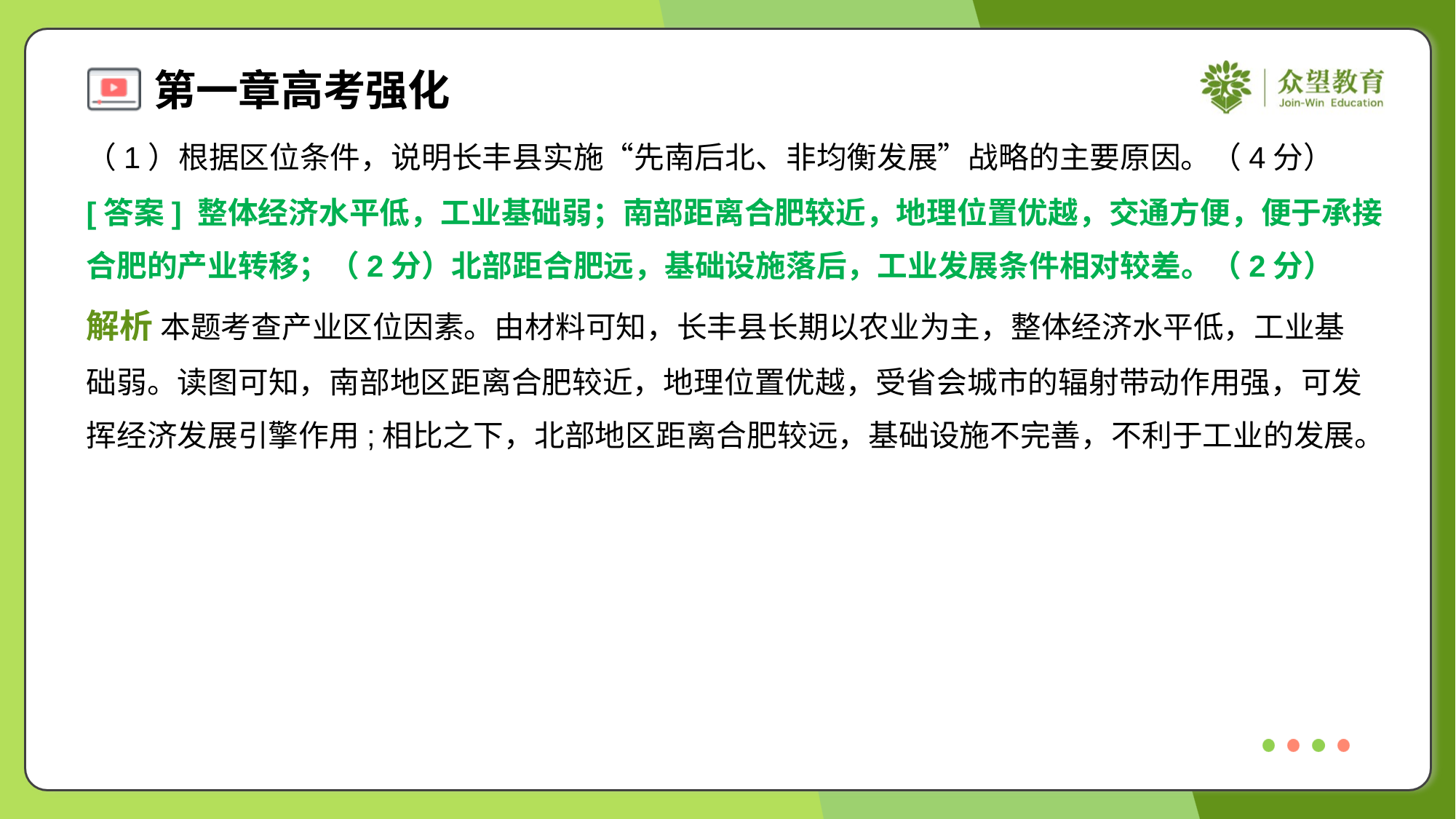

（1）根据区位条件，说明长丰县实施“先南后北、非均衡发展”战略的主要原因。（4分）
[答案] 整体经济水平低，工业基础弱；南部距离合肥较近，地理位置优越，交通方便，便于承接
合肥的产业转移；（2分）北部距合肥远，基础设施落后，工业发展条件相对较差。（2分）
解析 本题考查产业区位因素。由材料可知，长丰县长期以农业为主，整体经济水平低，工业基
础弱。读图可知，南部地区距离合肥较近，地理位置优越，受省会城市的辐射带动作用强，可发
挥经济发展引擎作用;相比之下，北部地区距离合肥较远，基础设施不完善，不利于工业的发展。